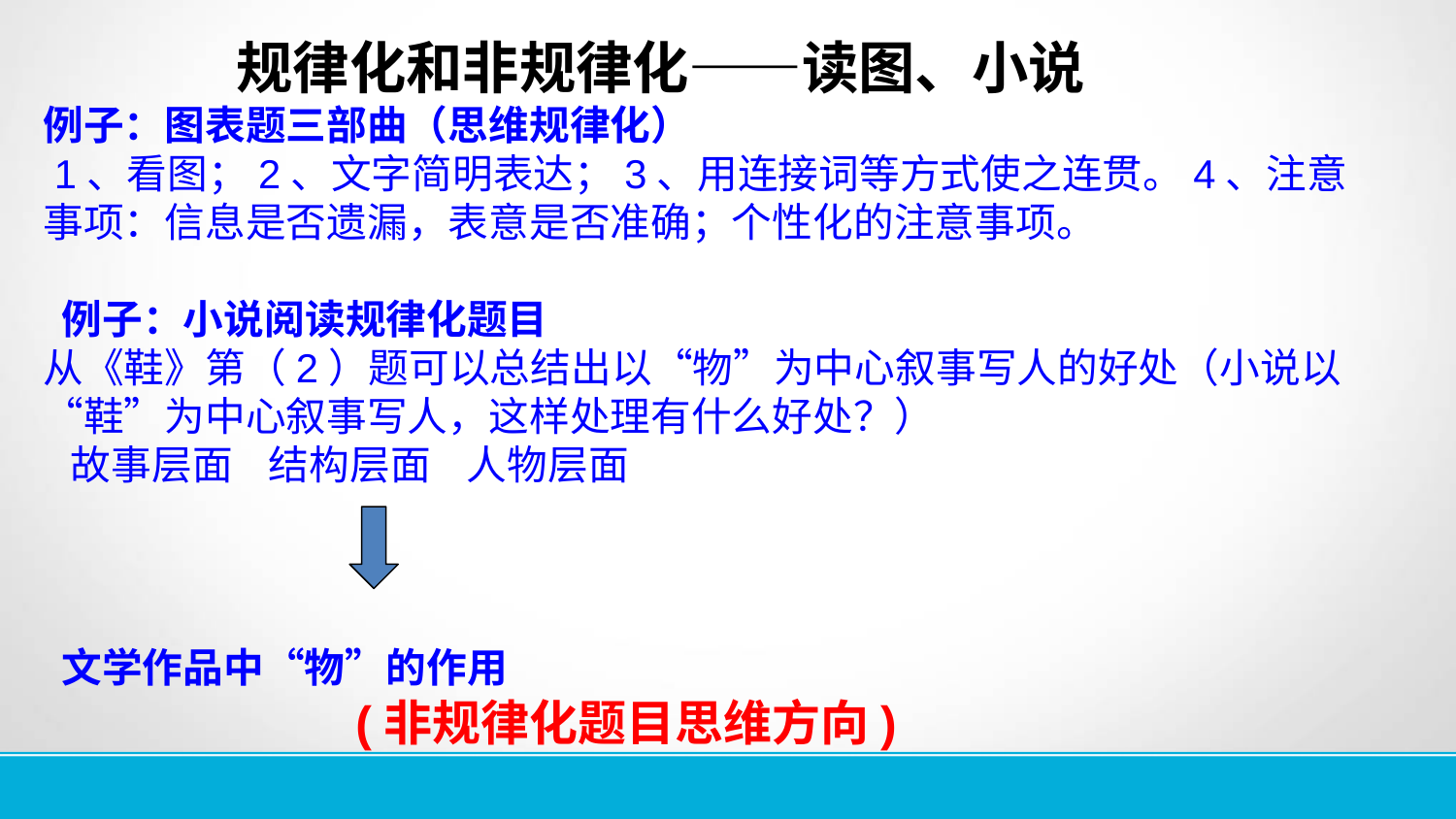

规律化和非规律化——读图、小说
例子：图表题三部曲（思维规律化）
 1、看图；2、文字简明表达；3、用连接词等方式使之连贯。4、注意事项：信息是否遗漏，表意是否准确；个性化的注意事项。

 例子：小说阅读规律化题目
从《鞋》第（2）题可以总结出以“物”为中心叙事写人的好处（小说以“鞋”为中心叙事写人，这样处理有什么好处？）
  故事层面    结构层面    人物层面

 文学作品中“物”的作用
                       (非规律化题目思维方向)